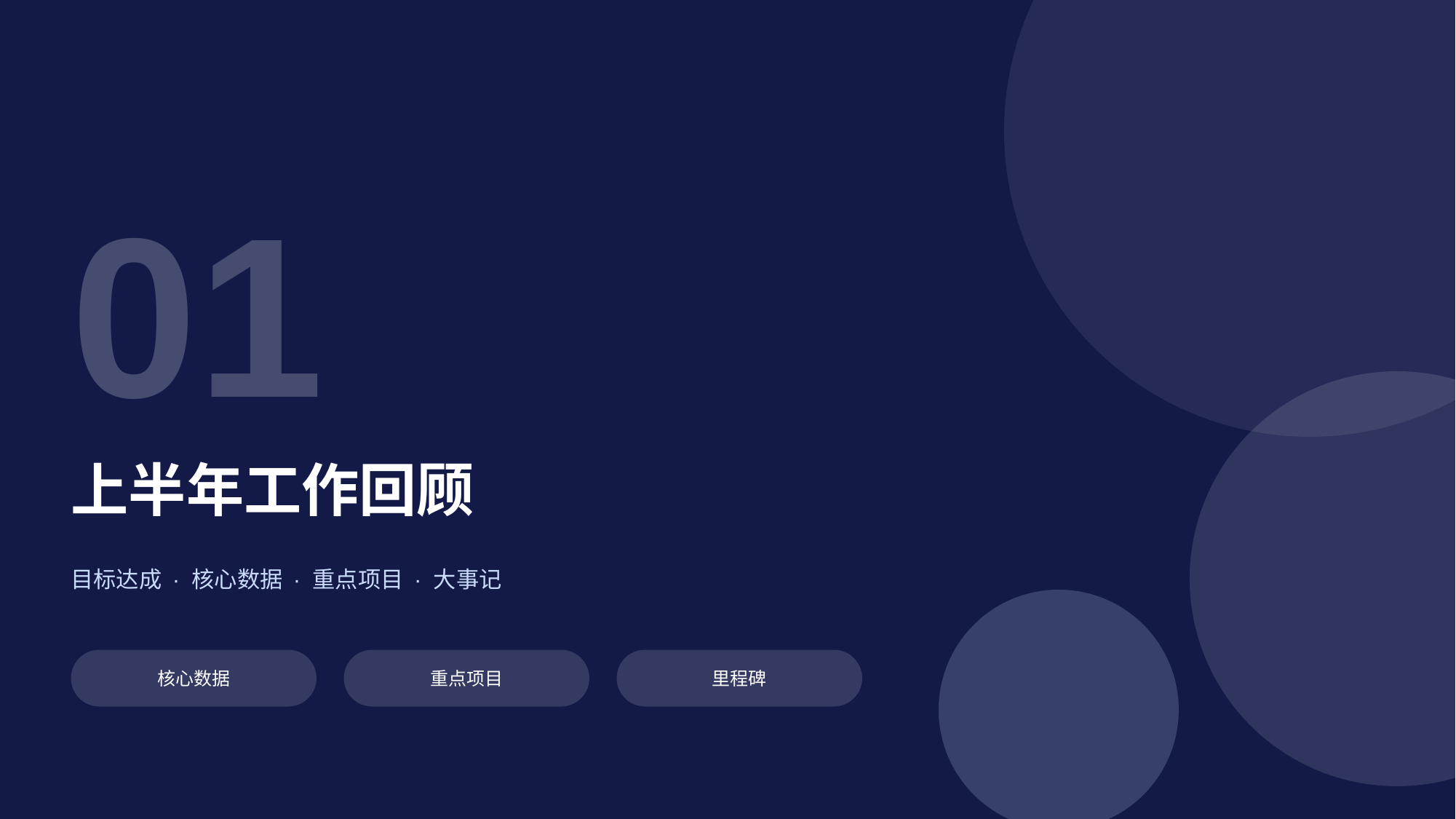

01

上半年工作回顾
目标达成 · 核心数据 · 重点项目 · 大事记

核心数据
重点项目
里程碑